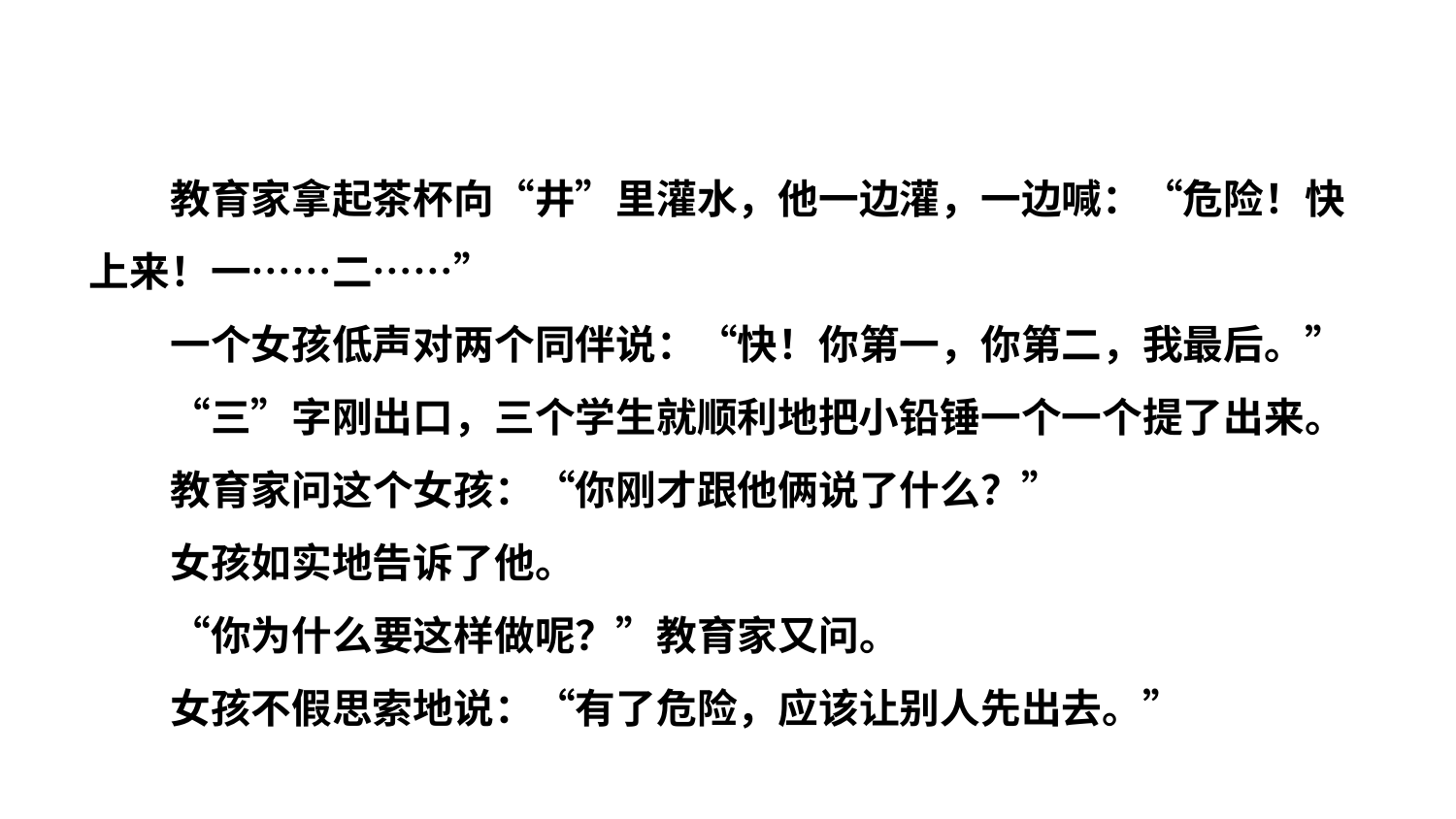

教育家拿起茶杯向“井”里灌水，他一边灌，一边喊：“危险！快上来！一……二……”
　　一个女孩低声对两个同伴说：“快！你第一，你第二，我最后。”
　　“三”字刚出口，三个学生就顺利地把小铅锤一个一个提了出来。
　　教育家问这个女孩：“你刚才跟他俩说了什么？”
　　女孩如实地告诉了他。
　　“你为什么要这样做呢？”教育家又问。
　　女孩不假思索地说：“有了危险，应该让别人先出去。”